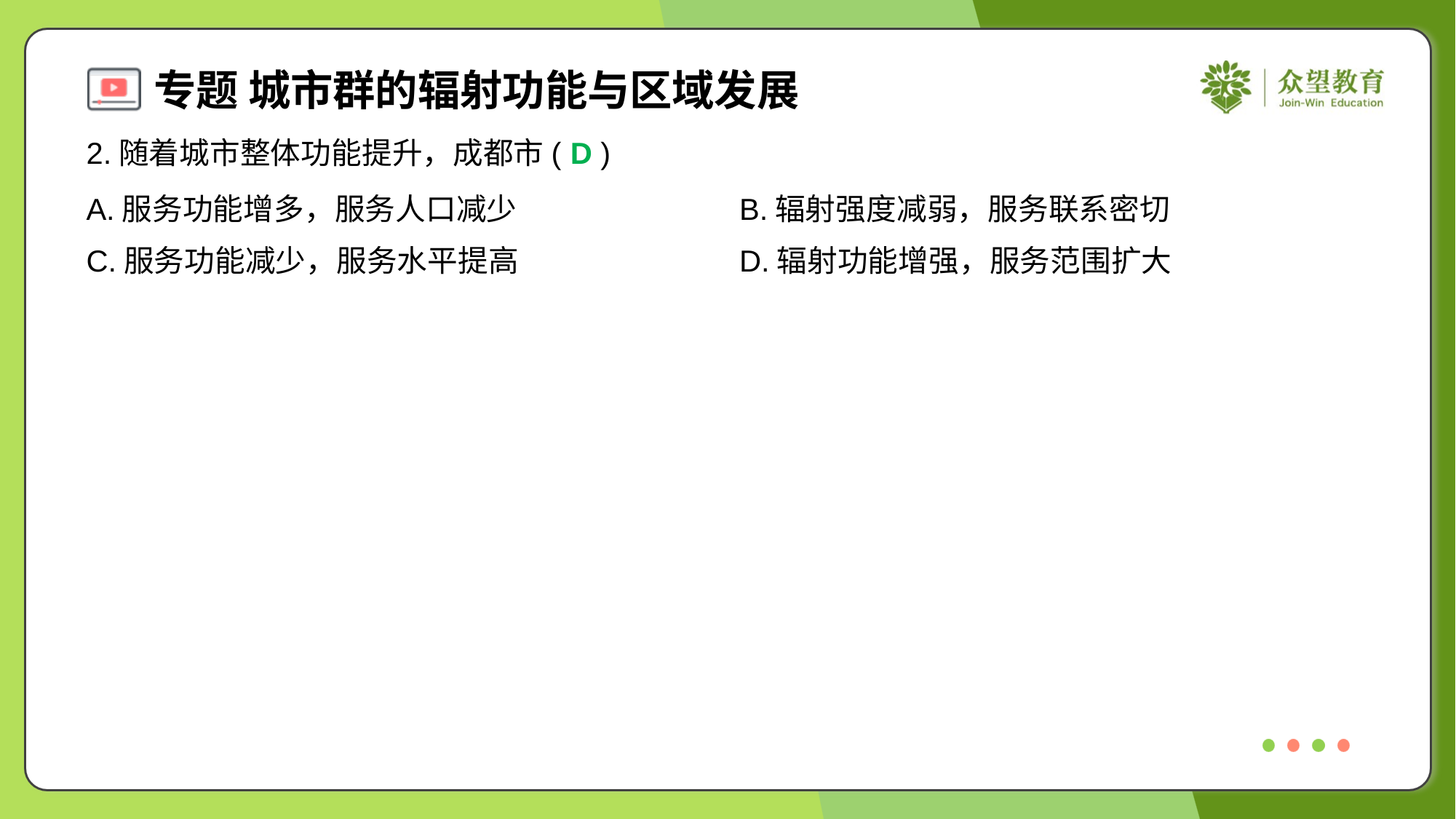

2.随着城市整体功能提升，成都市(     )
D
A.服务功能增多，服务人口减少	B.辐射强度减弱，服务联系密切
C.服务功能减少，服务水平提高	D.辐射功能增强，服务范围扩大